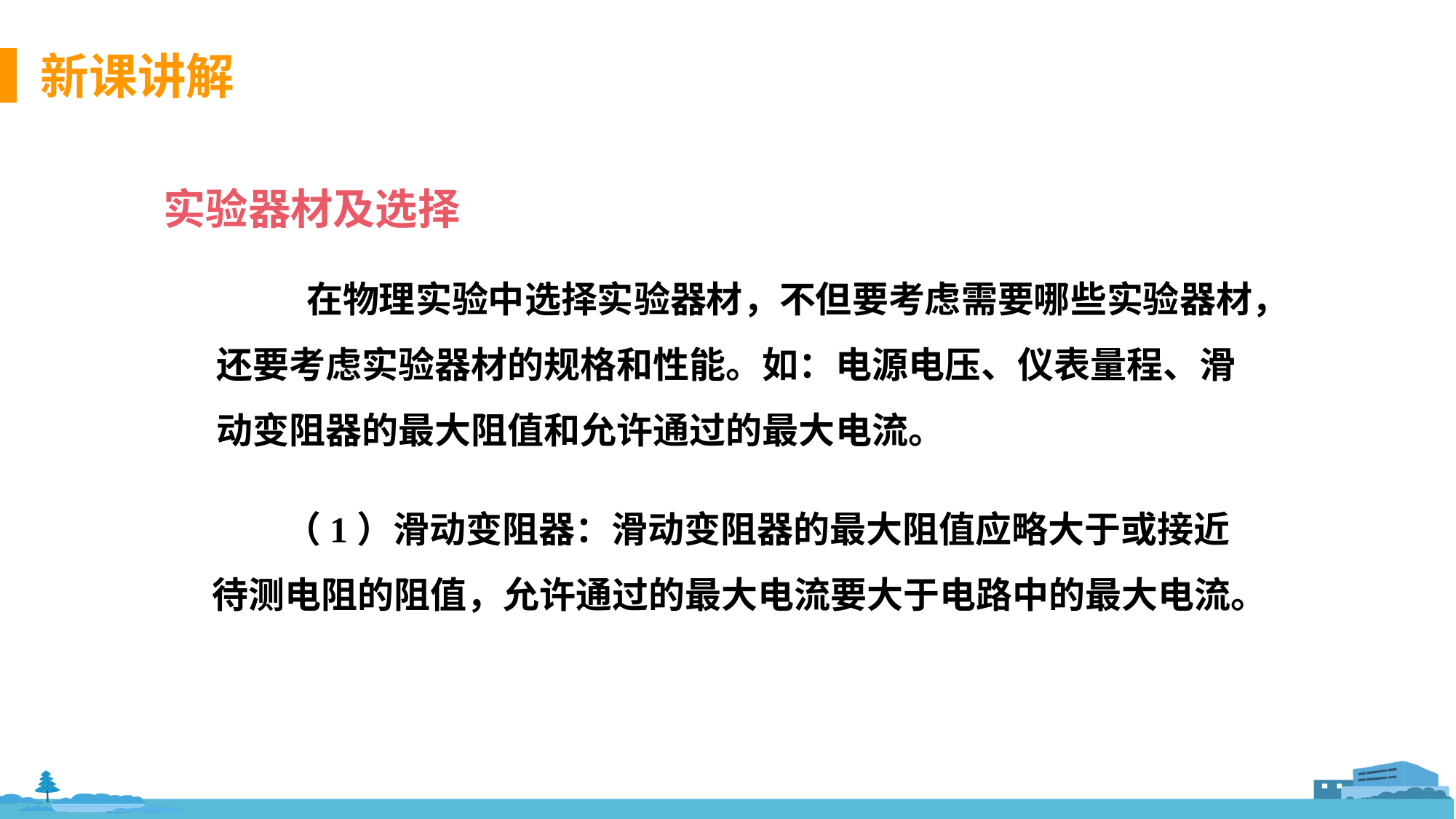

实验器材及选择
 在物理实验中选择实验器材，不但要考虑需要哪些实验器材，还要考虑实验器材的规格和性能。如：电源电压、仪表量程、滑动变阻器的最大阻值和允许通过的最大电流。
（1）滑动变阻器：滑动变阻器的最大阻值应略大于或接近待测电阻的阻值，允许通过的最大电流要大于电路中的最大电流。